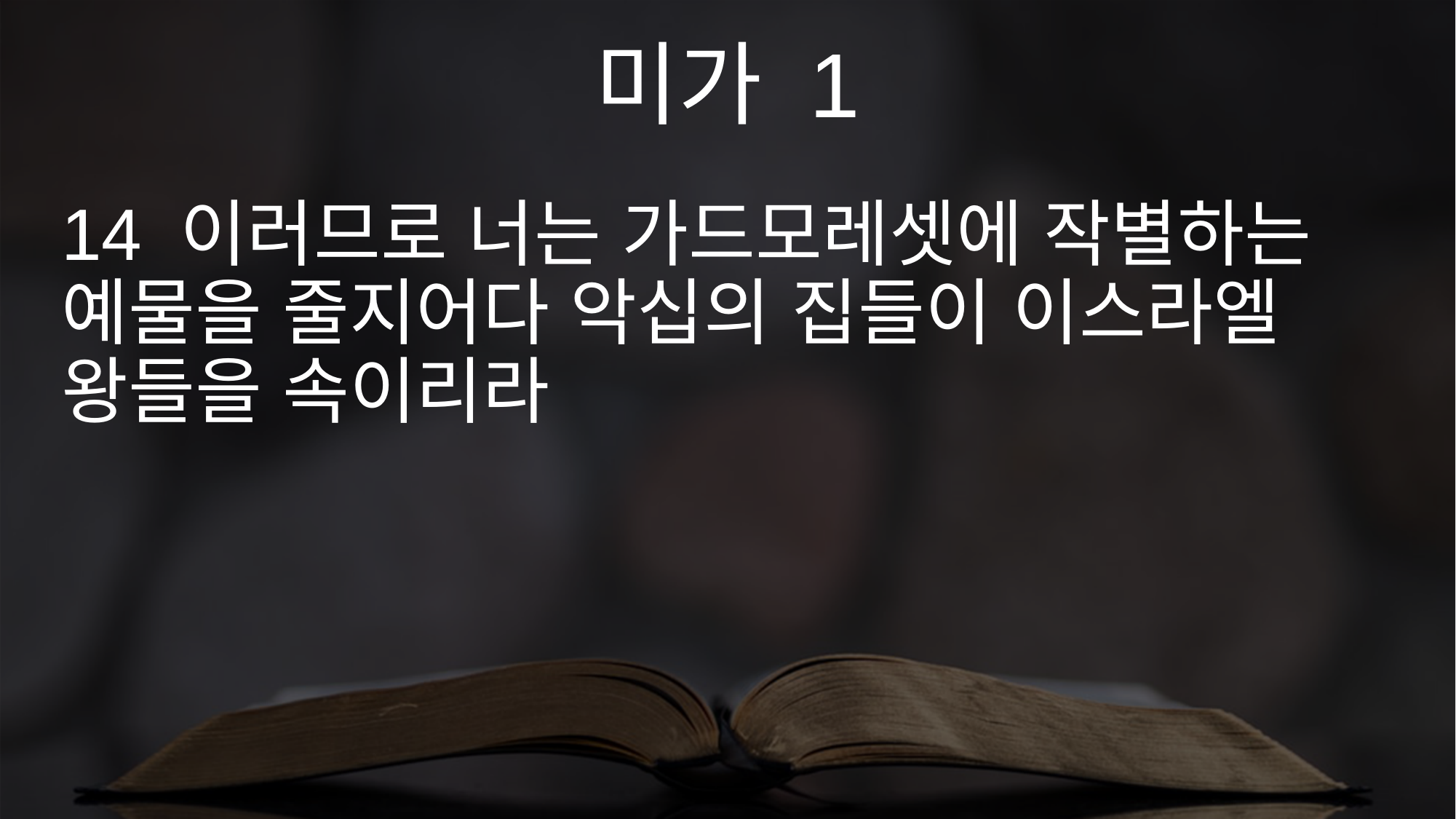

미가 1
14 이러므로 너는 가드모레셋에 작별하는 예물을 줄지어다 악십의 집들이 이스라엘 왕들을 속이리라